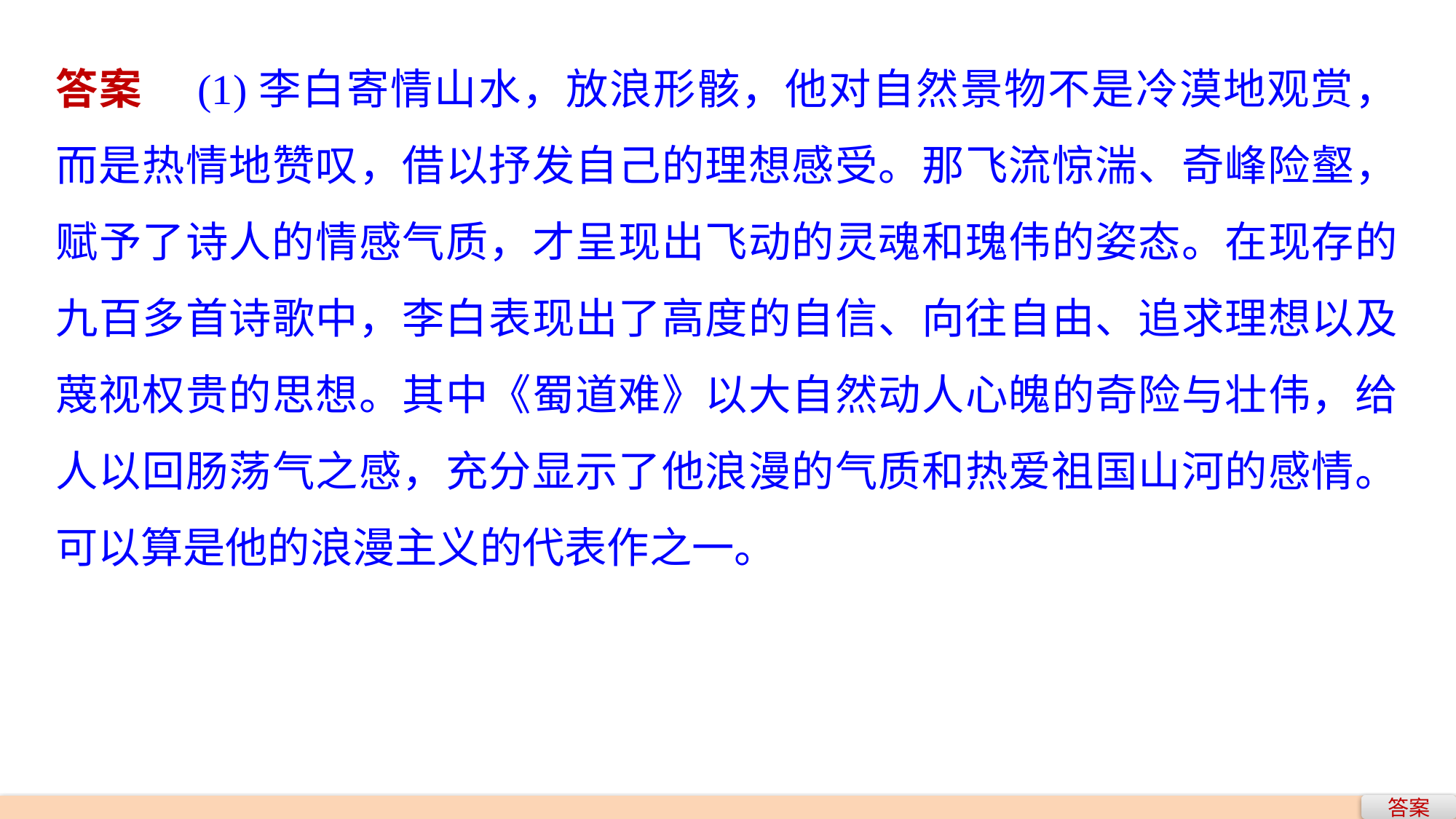

答案　(1)李白寄情山水，放浪形骸，他对自然景物不是冷漠地观赏，而是热情地赞叹，借以抒发自己的理想感受。那飞流惊湍、奇峰险壑，赋予了诗人的情感气质，才呈现出飞动的灵魂和瑰伟的姿态。在现存的九百多首诗歌中，李白表现出了高度的自信、向往自由、追求理想以及蔑视权贵的思想。其中《蜀道难》以大自然动人心魄的奇险与壮伟，给人以回肠荡气之感，充分显示了他浪漫的气质和热爱祖国山河的感情。可以算是他的浪漫主义的代表作之一。
答案